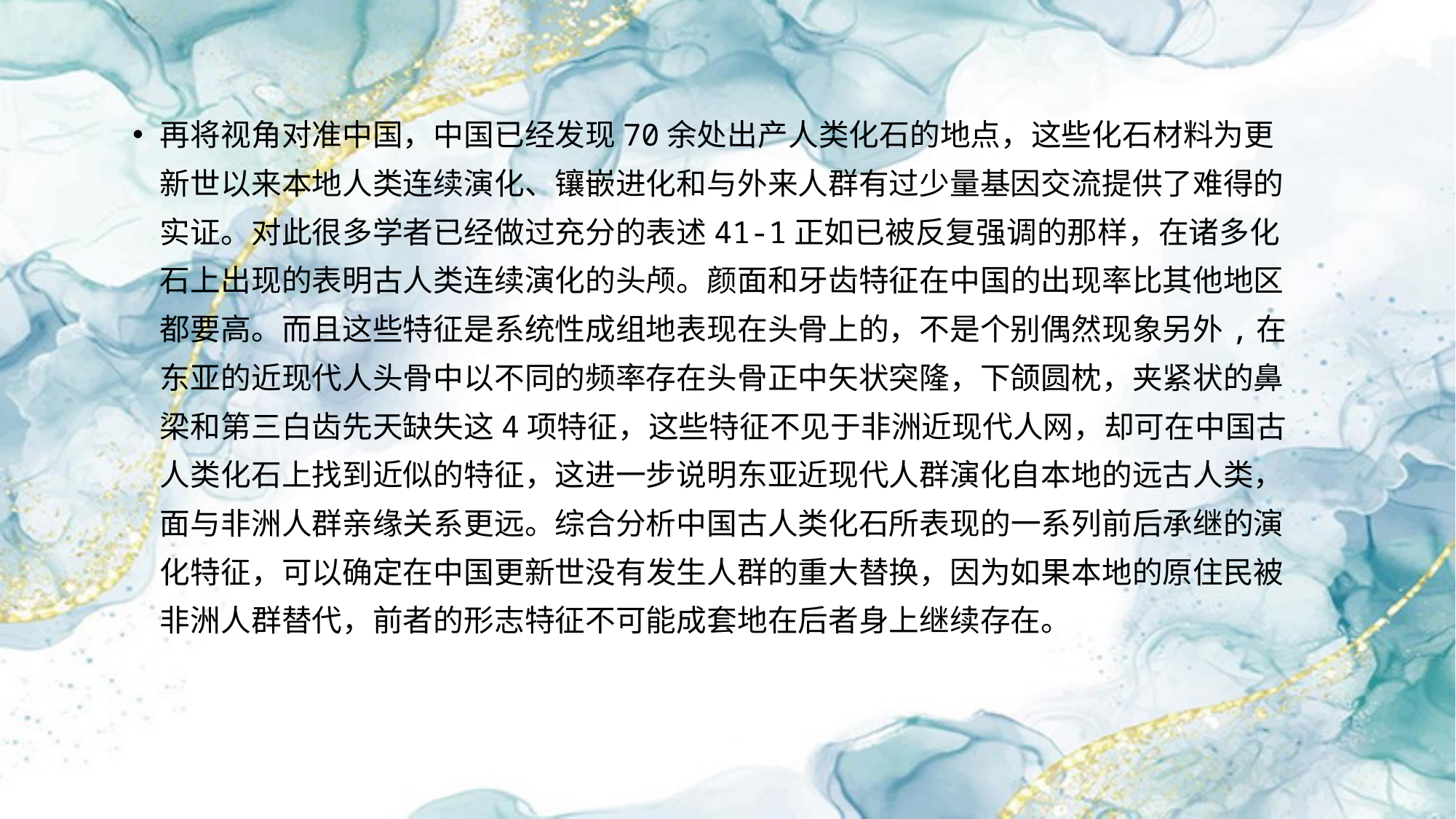

再将视角对准中国，中国已经发现70余处出产人类化石的地点，这些化石材料为更新世以来本地人类连续演化、镶嵌进化和与外来人群有过少量基因交流提供了难得的实证。对此很多学者已经做过充分的表述41-1正如已被反复强调的那样，在诸多化石上出现的表明古人类连续演化的头颅。颜面和牙齿特征在中国的出现率比其他地区都要高。而且这些特征是系统性成组地表现在头骨上的，不是个别偶然现象另外,在东亚的近现代人头骨中以不同的频率存在头骨正中矢状突隆，下颌圆枕，夹紧状的鼻梁和第三白齿先天缺失这4项特征，这些特征不见于非洲近现代人网，却可在中国古人类化石上找到近似的特征，这进一步说明东亚近现代人群演化自本地的远古人类，面与非洲人群亲缘关系更远。综合分析中国古人类化石所表现的一系列前后承继的演化特征，可以确定在中国更新世没有发生人群的重大替换，因为如果本地的原住民被非洲人群替代，前者的形志特征不可能成套地在后者身上继续存在。